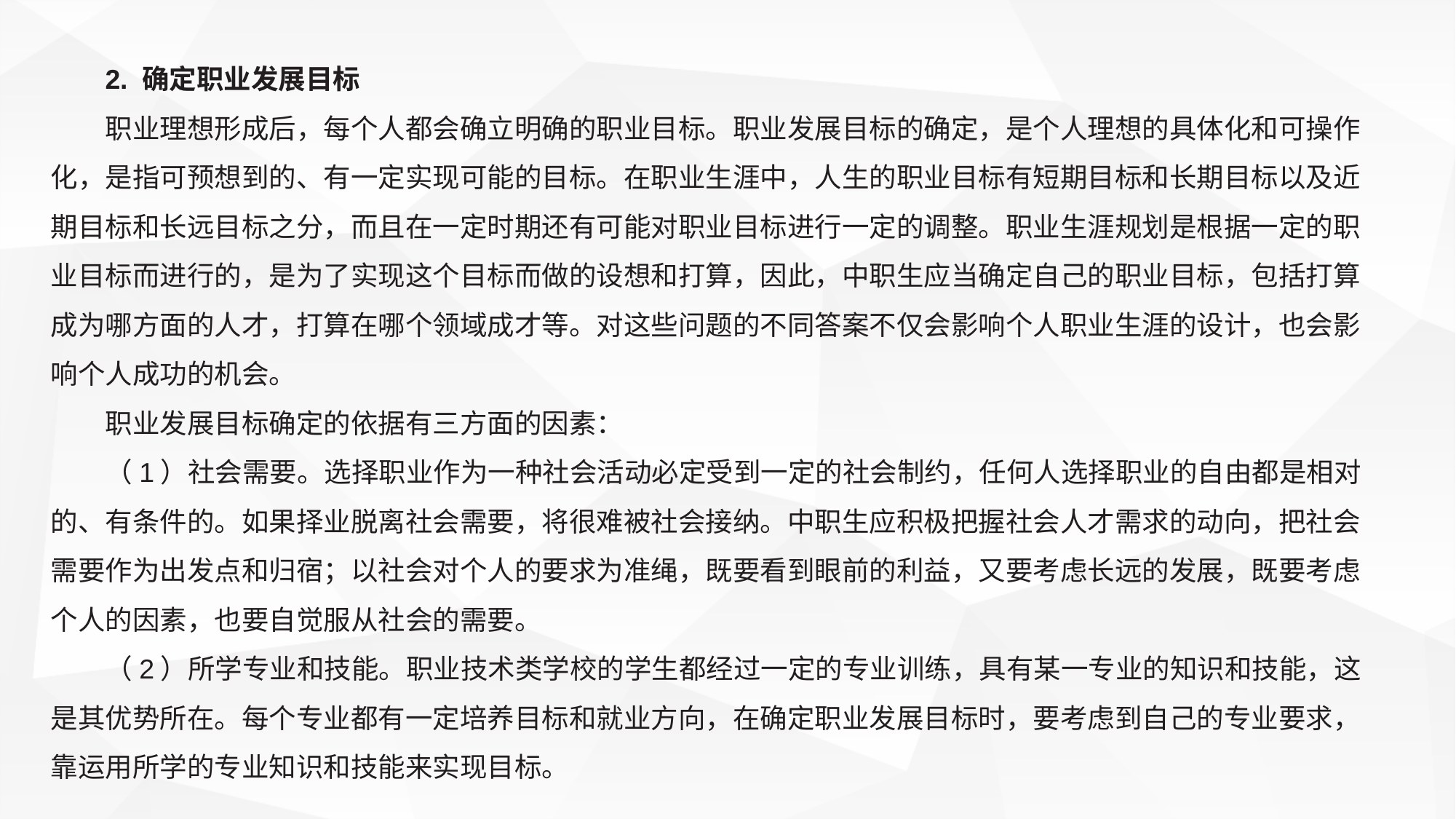

2. 确定职业发展目标
职业理想形成后，每个人都会确立明确的职业目标。职业发展目标的确定，是个人理想的具体化和可操作化，是指可预想到的、有一定实现可能的目标。在职业生涯中，人生的职业目标有短期目标和长期目标以及近期目标和长远目标之分，而且在一定时期还有可能对职业目标进行一定的调整。职业生涯规划是根据一定的职业目标而进行的，是为了实现这个目标而做的设想和打算，因此，中职生应当确定自己的职业目标，包括打算成为哪方面的人才，打算在哪个领域成才等。对这些问题的不同答案不仅会影响个人职业生涯的设计，也会影响个人成功的机会。
职业发展目标确定的依据有三方面的因素：
（1）社会需要。选择职业作为一种社会活动必定受到一定的社会制约，任何人选择职业的自由都是相对的、有条件的。如果择业脱离社会需要，将很难被社会接纳。中职生应积极把握社会人才需求的动向，把社会需要作为出发点和归宿；以社会对个人的要求为准绳，既要看到眼前的利益，又要考虑长远的发展，既要考虑个人的因素，也要自觉服从社会的需要。
（2）所学专业和技能。职业技术类学校的学生都经过一定的专业训练，具有某一专业的知识和技能，这是其优势所在。每个专业都有一定培养目标和就业方向，在确定职业发展目标时，要考虑到自己的专业要求，靠运用所学的专业知识和技能来实现目标。